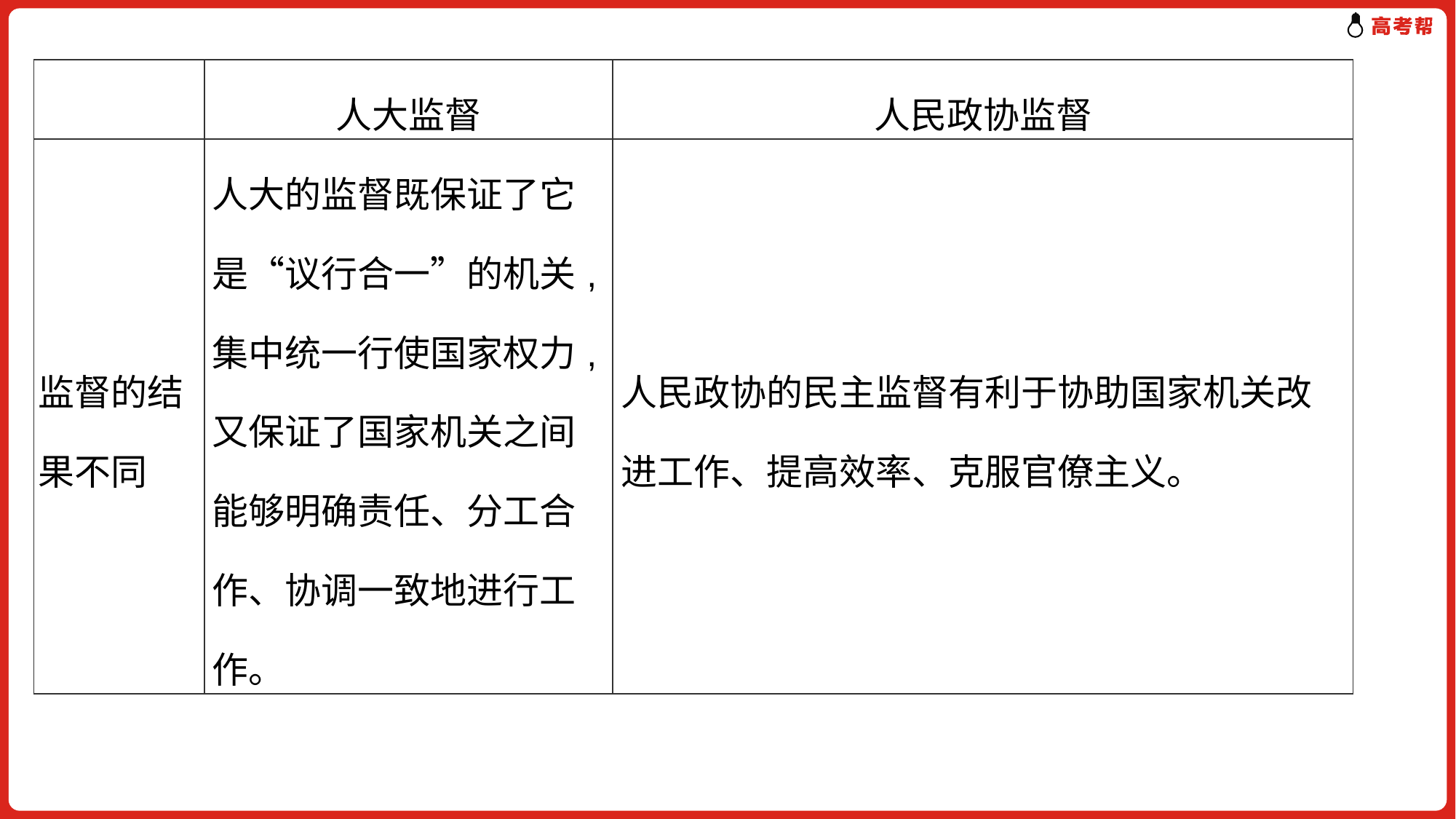

|  | 人大监督 | 人民政协监督 |
| --- | --- | --- |
| 监督的结果不同 | 人大的监督既保证了它是“议行合一”的机关,集中统一行使国家权力,又保证了国家机关之间能够明确责任、分工合作、协调一致地进行工作。 | 人民政协的民主监督有利于协助国家机关改进工作、提高效率、克服官僚主义。 |